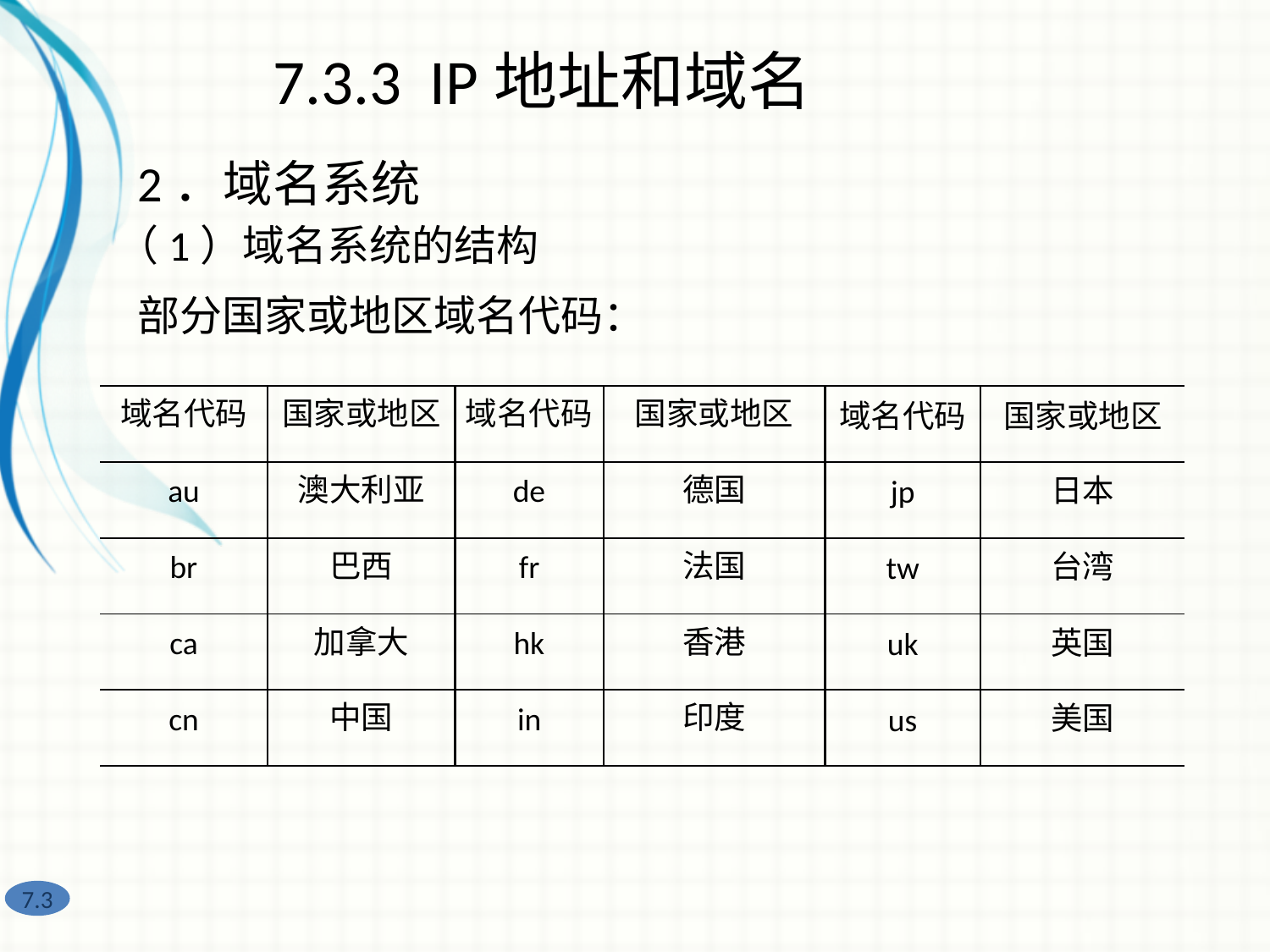

7.3.3  IP地址和域名
2．域名系统
（1）域名系统的结构
部分国家或地区域名代码：
| 域名代码 | 国家或地区 | 域名代码 | 国家或地区 | 域名代码 | 国家或地区 |
| --- | --- | --- | --- | --- | --- |
| au | 澳大利亚 | de | 德国 | jp | 日本 |
| br | 巴西 | fr | 法国 | tw | 台湾 |
| ca | 加拿大 | hk | 香港 | uk | 英国 |
| cn | 中国 | in | 印度 | us | 美国 |